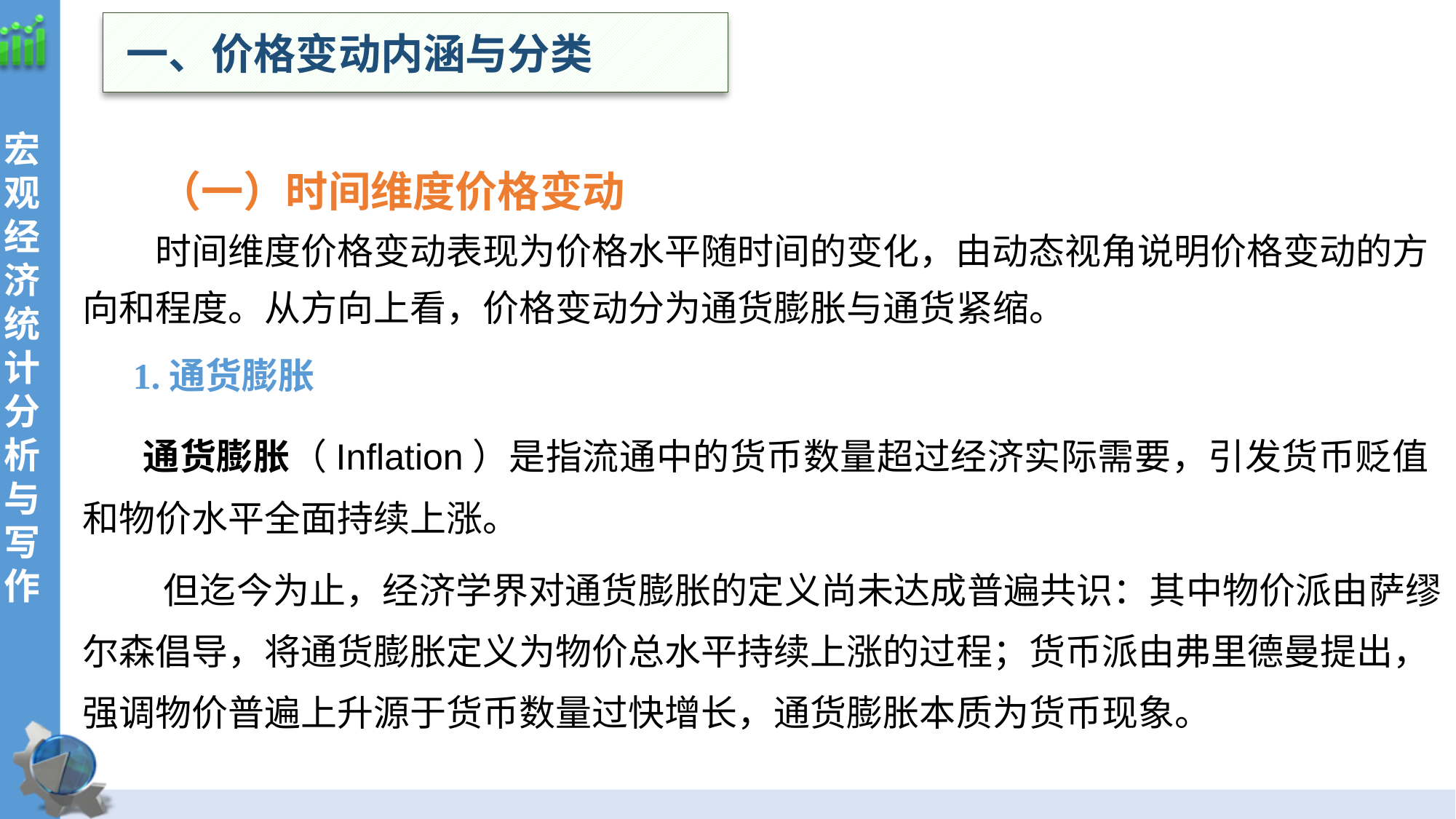

一、价格变动内涵与分类
         （一）时间维度价格变动
时间维度价格变动表现为价格水平随时间的变化，由动态视角说明价格变动的方向和程度。从方向上看，价格变动分为通货膨胀与通货紧缩。
  1.通货膨胀
  通货膨胀（Inflation）是指流通中的货币数量超过经济实际需要，引发货币贬值和物价水平全面持续上涨。
     但迄今为止，经济学界对通货膨胀的定义尚未达成普遍共识：其中物价派由萨缪尔森倡导，将通货膨胀定义为物价总水平持续上涨的过程；货币派由弗里德曼提出，强调物价普遍上升源于货币数量过快增长，通货膨胀本质为货币现象。
5